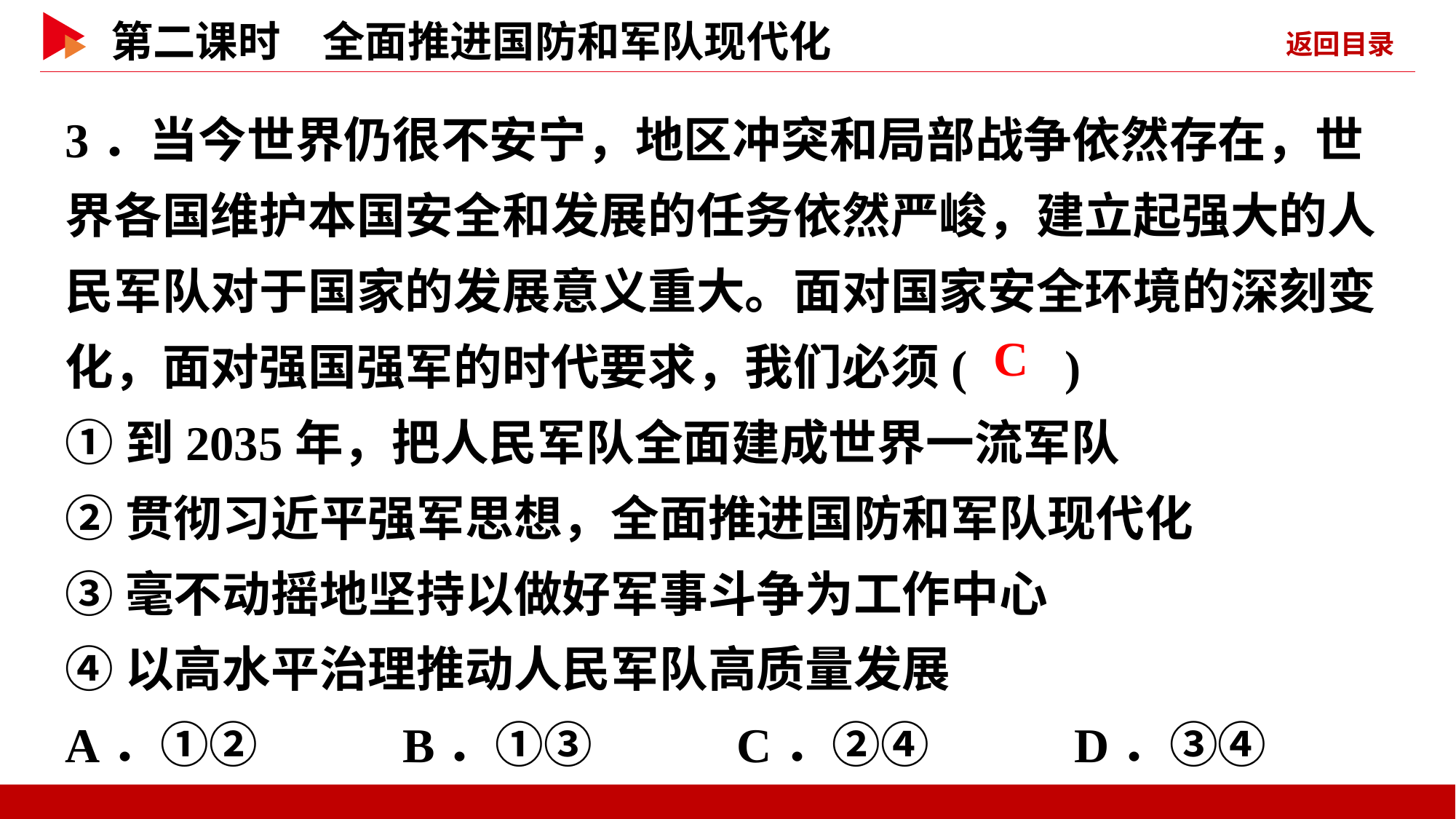

3．当今世界仍很不安宁，地区冲突和局部战争依然存在，世界各国维护本国安全和发展的任务依然严峻，建立起强大的人民军队对于国家的发展意义重大。面对国家安全环境的深刻变化，面对强国强军的时代要求，我们必须(        )
①到2035年，把人民军队全面建成世界一流军队
②贯彻习近平强军思想，全面推进国防和军队现代化
③毫不动摇地坚持以做好军事斗争为工作中心
④以高水平治理推动人民军队高质量发展
A．①②            B．①③            C．②④            D．③④
   C